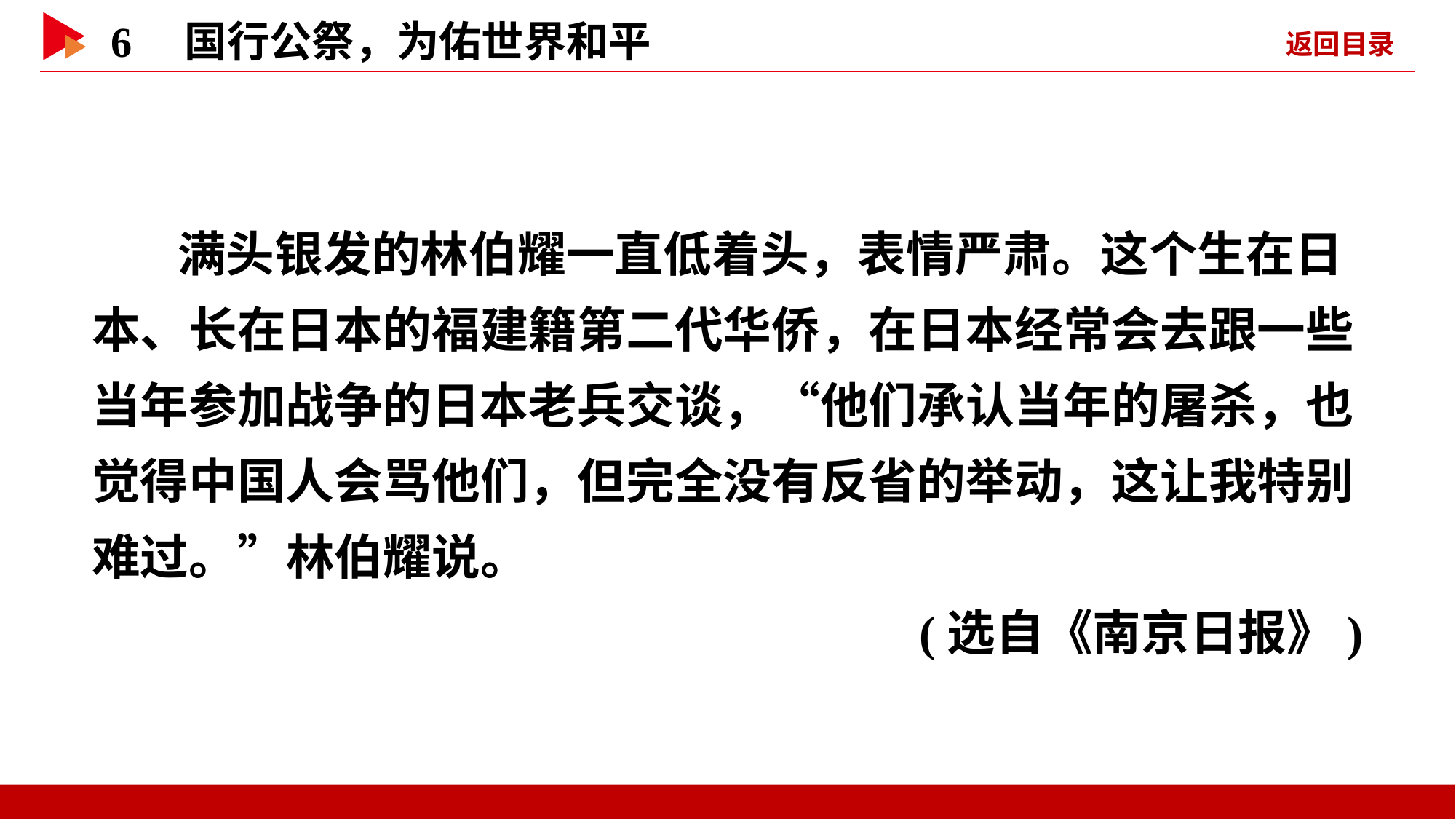

满头银发的林伯耀一直低着头，表情严肃。这个生在日本、长在日本的福建籍第二代华侨，在日本经常会去跟一些当年参加战争的日本老兵交谈，“他们承认当年的屠杀，也觉得中国人会骂他们，但完全没有反省的举动，这让我特别难过。”林伯耀说。
(选自《南京日报》)